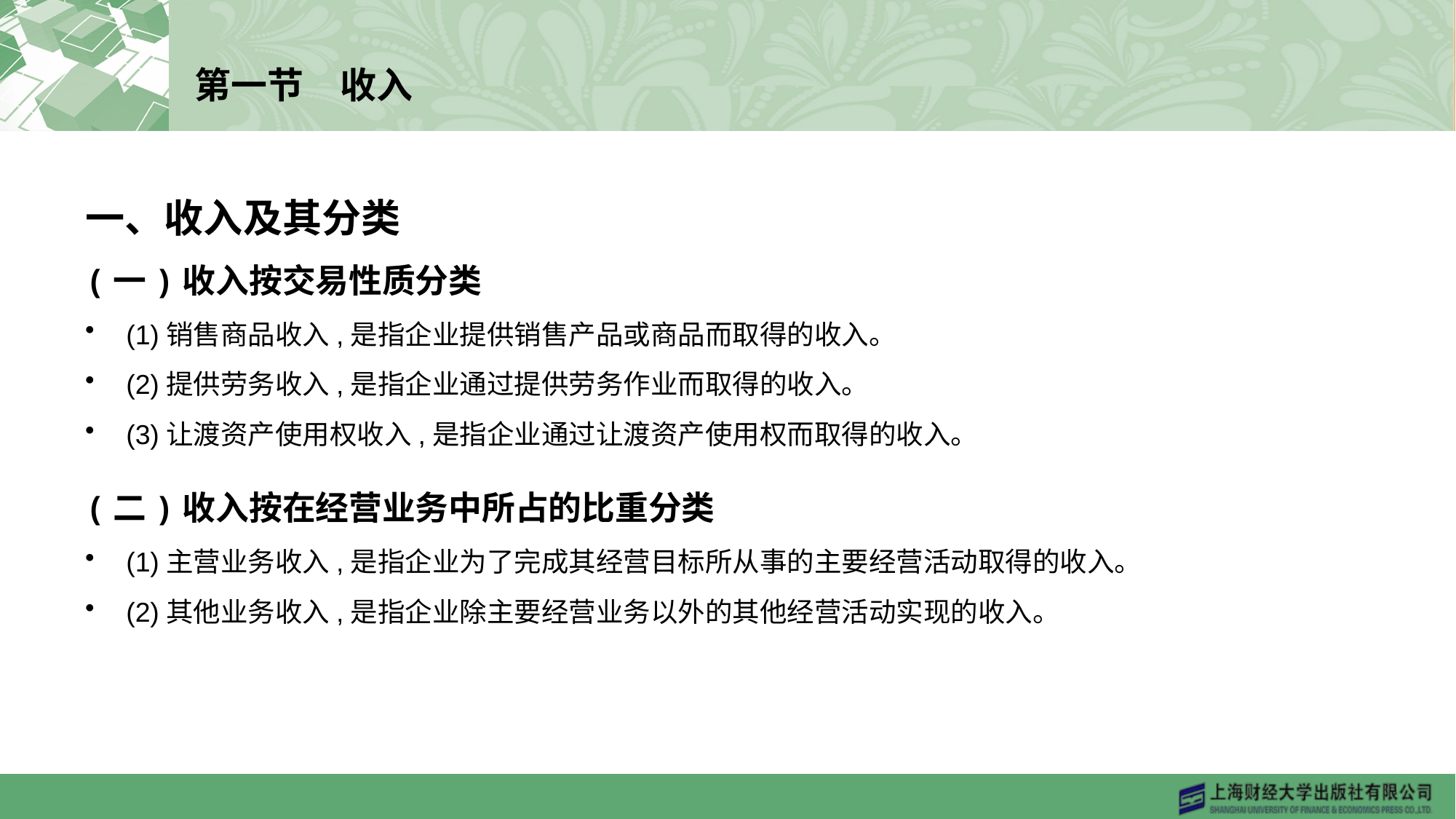

# 第一节　收入
一、收入及其分类
(一)收入按交易性质分类
(1)销售商品收入,是指企业提供销售产品或商品而取得的收入。
(2)提供劳务收入,是指企业通过提供劳务作业而取得的收入。
(3)让渡资产使用权收入,是指企业通过让渡资产使用权而取得的收入。
(二)收入按在经营业务中所占的比重分类
(1)主营业务收入,是指企业为了完成其经营目标所从事的主要经营活动取得的收入。
(2)其他业务收入,是指企业除主要经营业务以外的其他经营活动实现的收入。